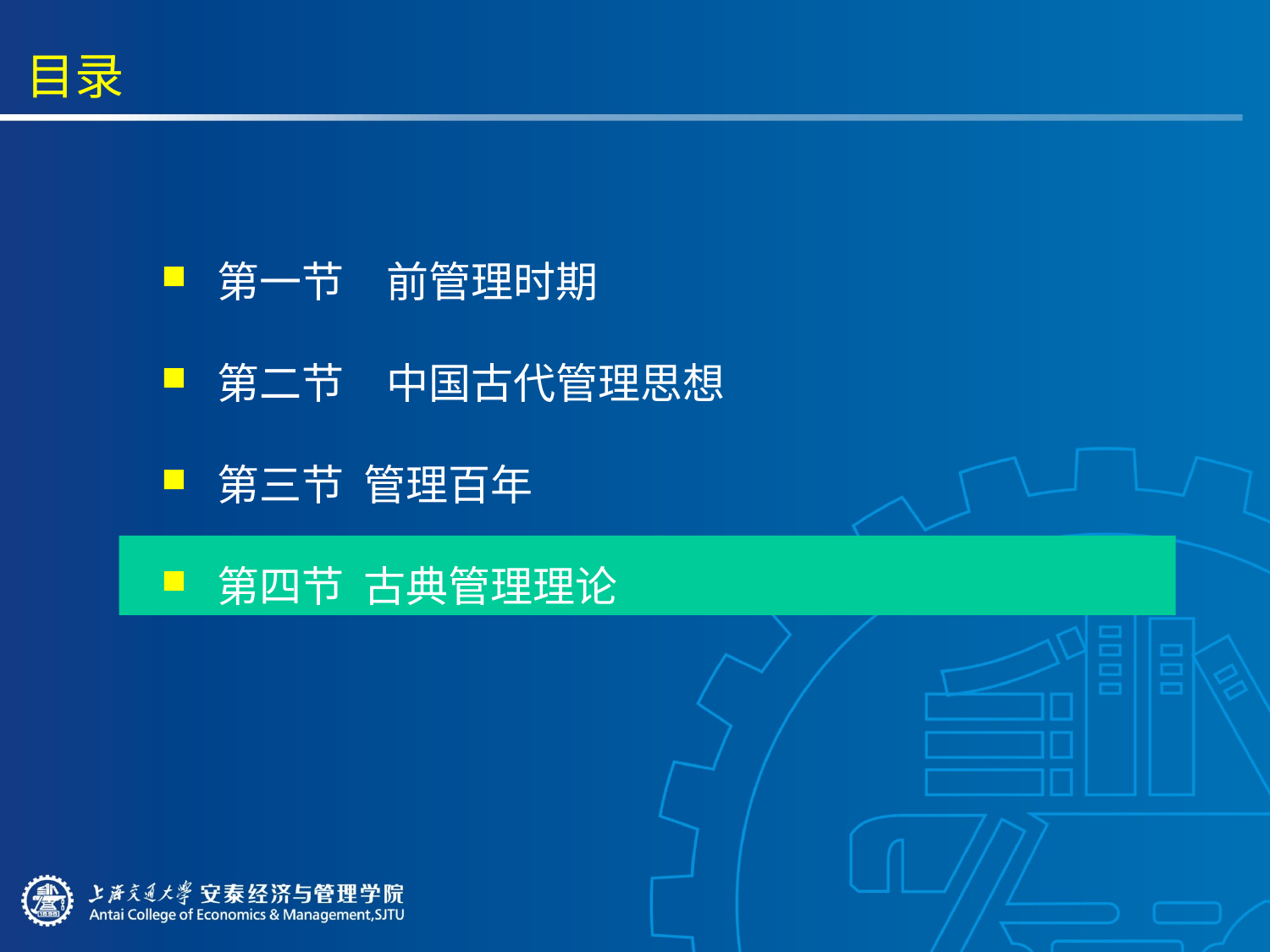

目录
 第一节　前管理时期
 第二节　中国古代管理思想
 第三节  管理百年
 第四节  古典管理理论